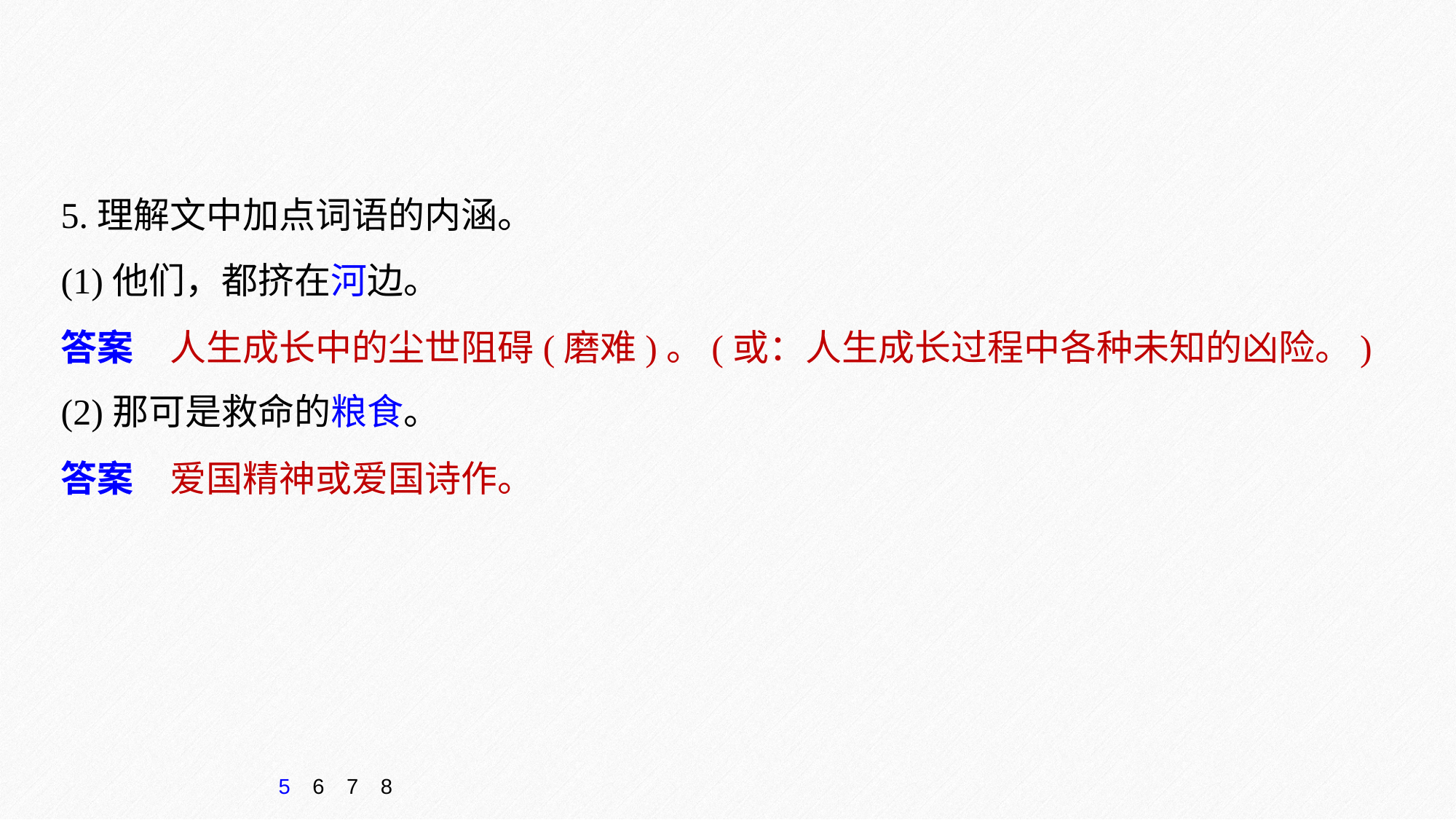

5.理解文中加点词语的内涵。
(1)他们，都挤在河边。

(2)那可是救命的粮食。
答案　人生成长中的尘世阻碍(磨难)。(或：人生成长过程中各种未知的凶险。)

答案　爱国精神或爱国诗作。
5
6
7
8